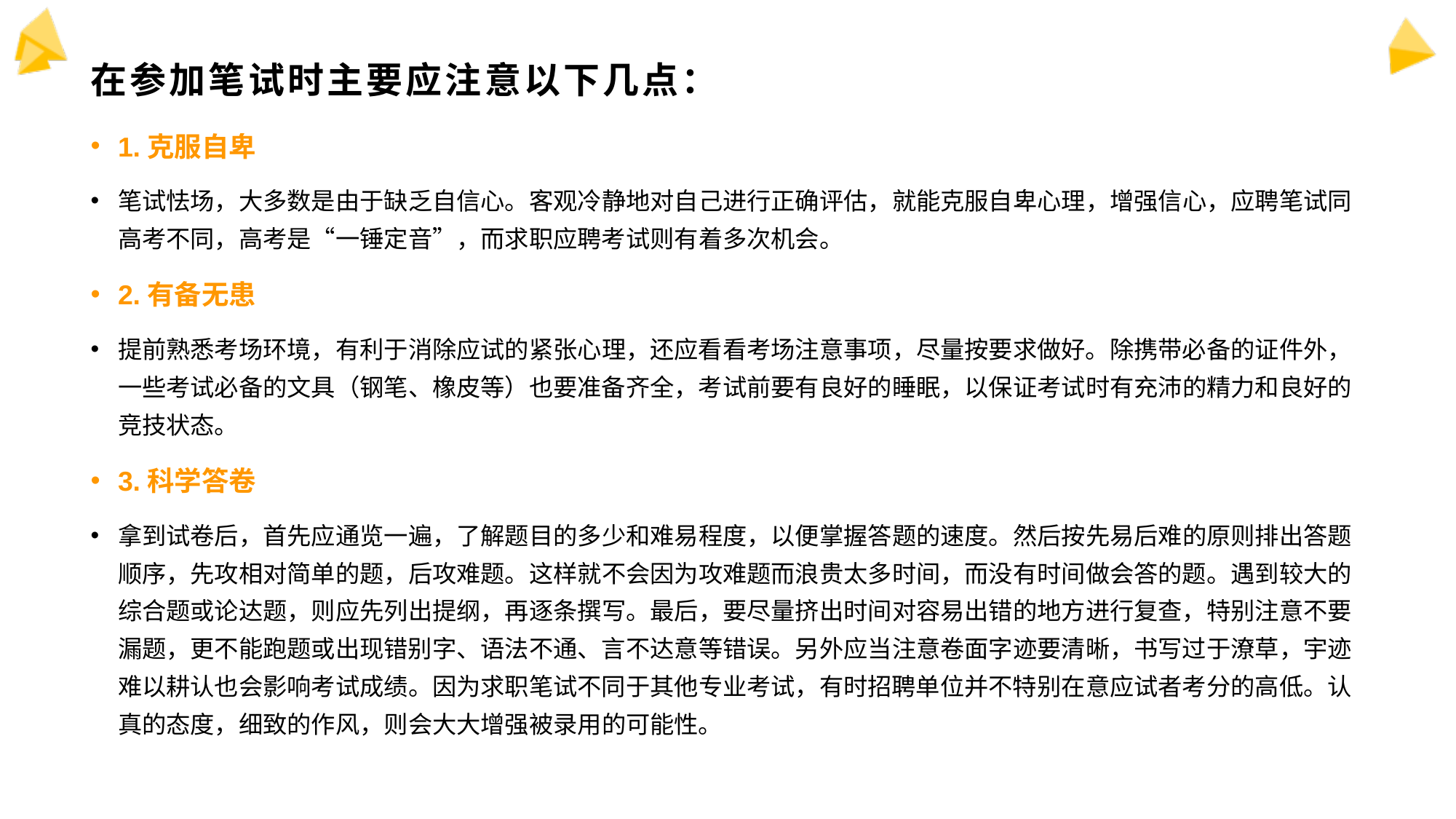

# 在参加笔试时主要应注意以下几点：
1.克服自卑
笔试怯场，大多数是由于缺乏自信心。客观冷静地对自己进行正确评估，就能克服自卑心理，增强信心，应聘笔试同高考不同，高考是“一锤定音”，而求职应聘考试则有着多次机会。
2.有备无患
提前熟悉考场环境，有利于消除应试的紧张心理，还应看看考场注意事项，尽量按要求做好。除携带必备的证件外，一些考试必备的文具（钢笔、橡皮等）也要准备齐全，考试前要有良好的睡眠，以保证考试时有充沛的精力和良好的竞技状态。
3.科学答卷
拿到试卷后，首先应通览一遍，了解题目的多少和难易程度，以便掌握答题的速度。然后按先易后难的原则排出答题顺序，先攻相对简单的题，后攻难题。这样就不会因为攻难题而浪贵太多时间，而没有时间做会答的题。遇到较大的综合题或论达题，则应先列出提纲，再逐条撰写。最后，要尽量挤出时间对容易出错的地方进行复查，特别注意不要漏题，更不能跑题或出现错别字、语法不通、言不达意等错误。另外应当注意卷面字迹要清晰，书写过于潦草，宇迹难以耕认也会影响考试成绩。因为求职笔试不同于其他专业考试，有时招聘单位并不特别在意应试者考分的高低。认真的态度，细致的作风，则会大大增强被录用的可能性。